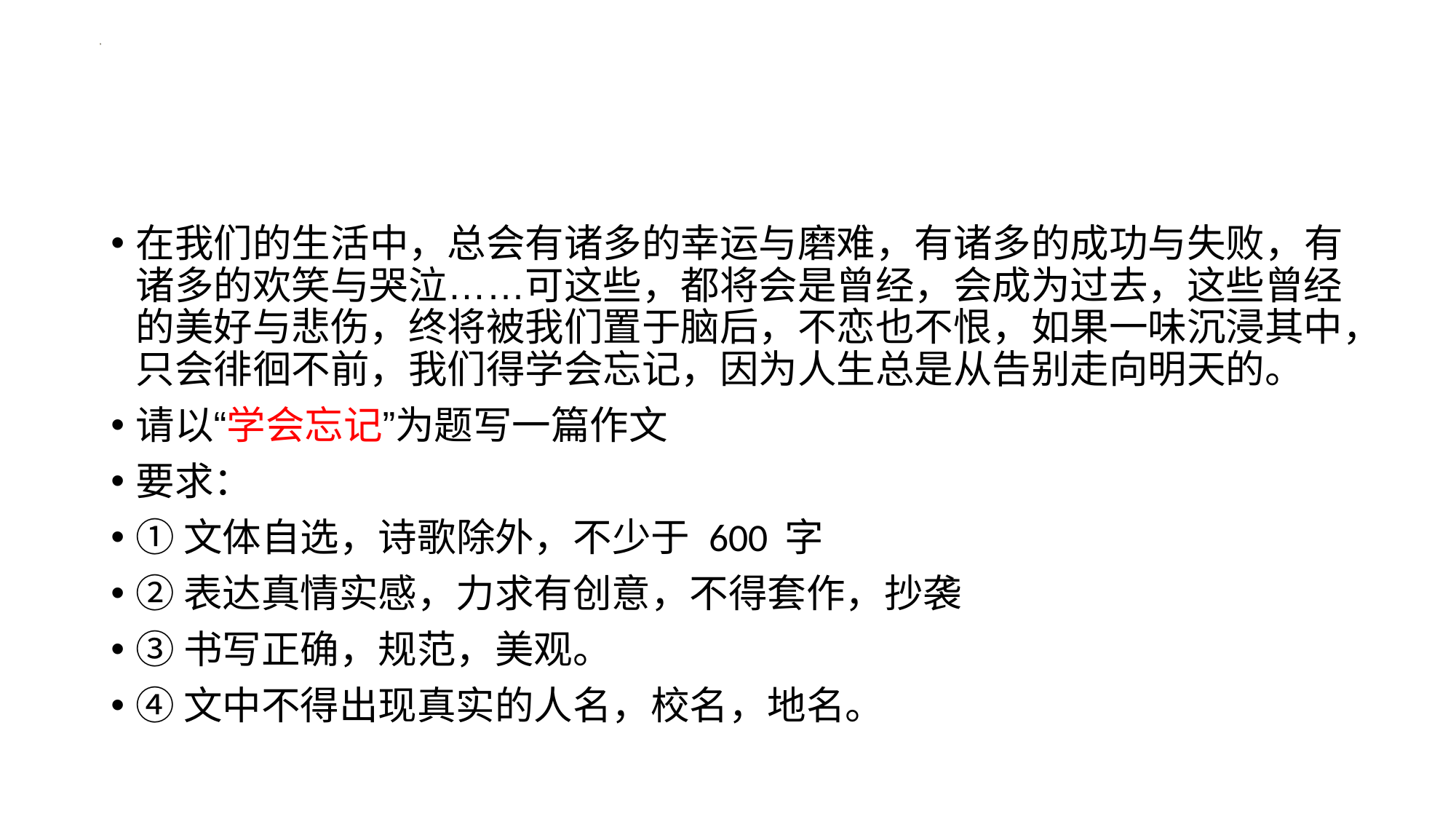

#
在我们的生活中，总会有诸多的幸运与磨难，有诸多的成功与失败，有诸多的欢笑与哭泣……可这些，都将会是曾经，会成为过去，这些曾经的美好与悲伤，终将被我们置于脑后，不恋也不恨，如果一味沉浸其中，只会徘徊不前，我们得学会忘记，因为人生总是从告别走向明天的。
请以“学会忘记”为题写一篇作文
要求：
①文体自选，诗歌除外，不少于 600 字
②表达真情实感，力求有创意，不得套作，抄袭
③书写正确，规范，美观。
④文中不得出现真实的人名，校名，地名。